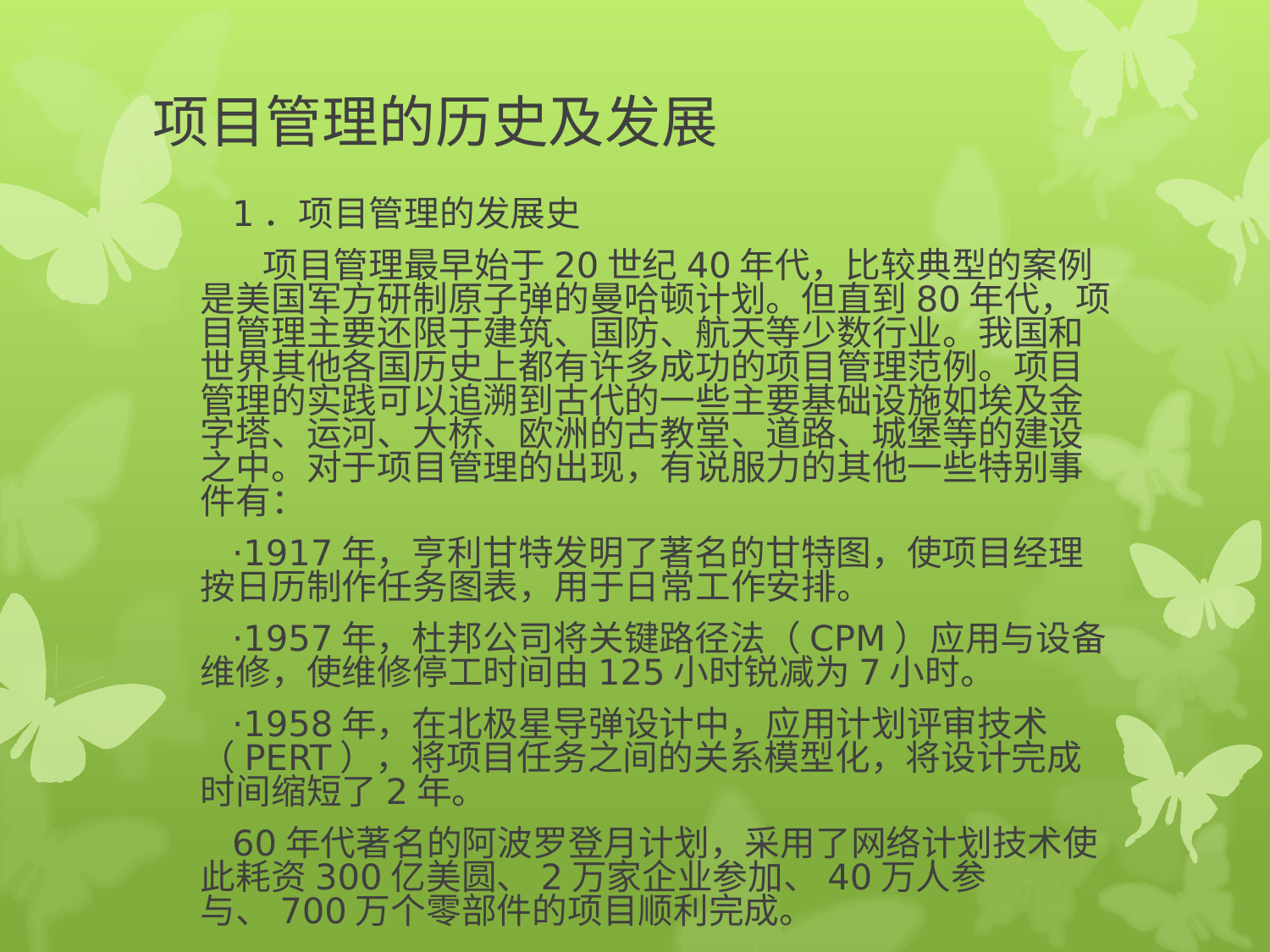

# 项目管理的历史及发展
　　1．项目管理的发展史
　　     项目管理最早始于20世纪40年代，比较典型的案例是美国军方研制原子弹的曼哈顿计划。但直到80年代，项目管理主要还限于建筑、国防、航天等少数行业。我国和世界其他各国历史上都有许多成功的项目管理范例。项目管理的实践可以追溯到古代的一些主要基础设施如埃及金字塔、运河、大桥、欧洲的古教堂、道路、城堡等的建设之中。对于项目管理的出现，有说服力的其他一些特别事件有：
　　·1917年，亨利甘特发明了著名的甘特图，使项目经理按日历制作任务图表，用于日常工作安排。
　　·1957年，杜邦公司将关键路径法（CPM）应用与设备维修，使维修停工时间由125小时锐减为7小时。
　　·1958年，在北极星导弹设计中，应用计划评审技术（PERT），将项目任务之间的关系模型化，将设计完成时间缩短了2年。
　　60年代著名的阿波罗登月计划，采用了网络计划技术使此耗资300亿美圆、2万家企业参加、40万人参与、700万个零部件的项目顺利完成。